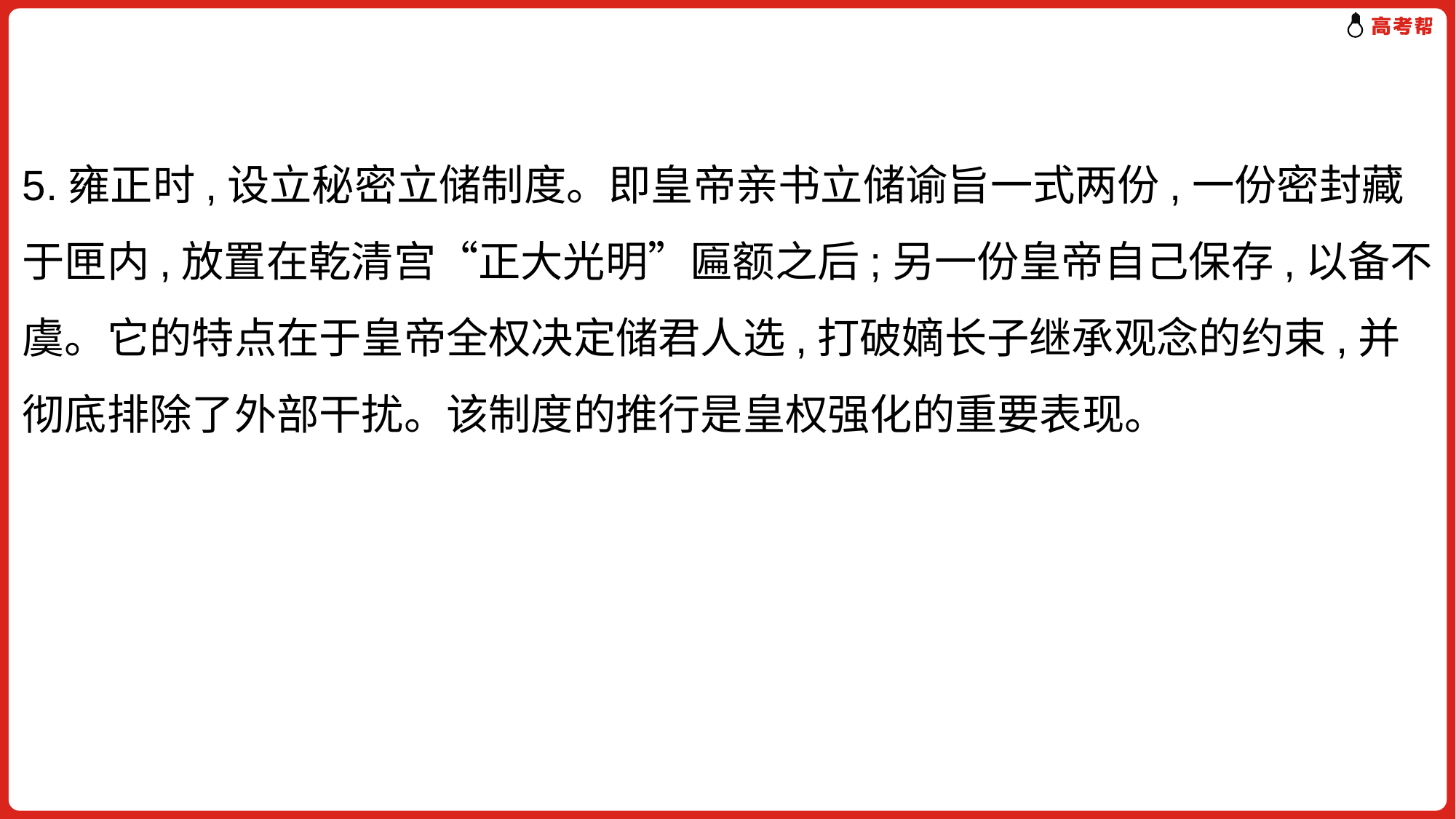

5.雍正时,设立秘密立储制度。即皇帝亲书立储谕旨一式两份,一份密封藏
于匣内,放置在乾清宫“正大光明”匾额之后;另一份皇帝自己保存,以备不
虞。它的特点在于皇帝全权决定储君人选,打破嫡长子继承观念的约束,并
彻底排除了外部干扰。该制度的推行是皇权强化的重要表现。